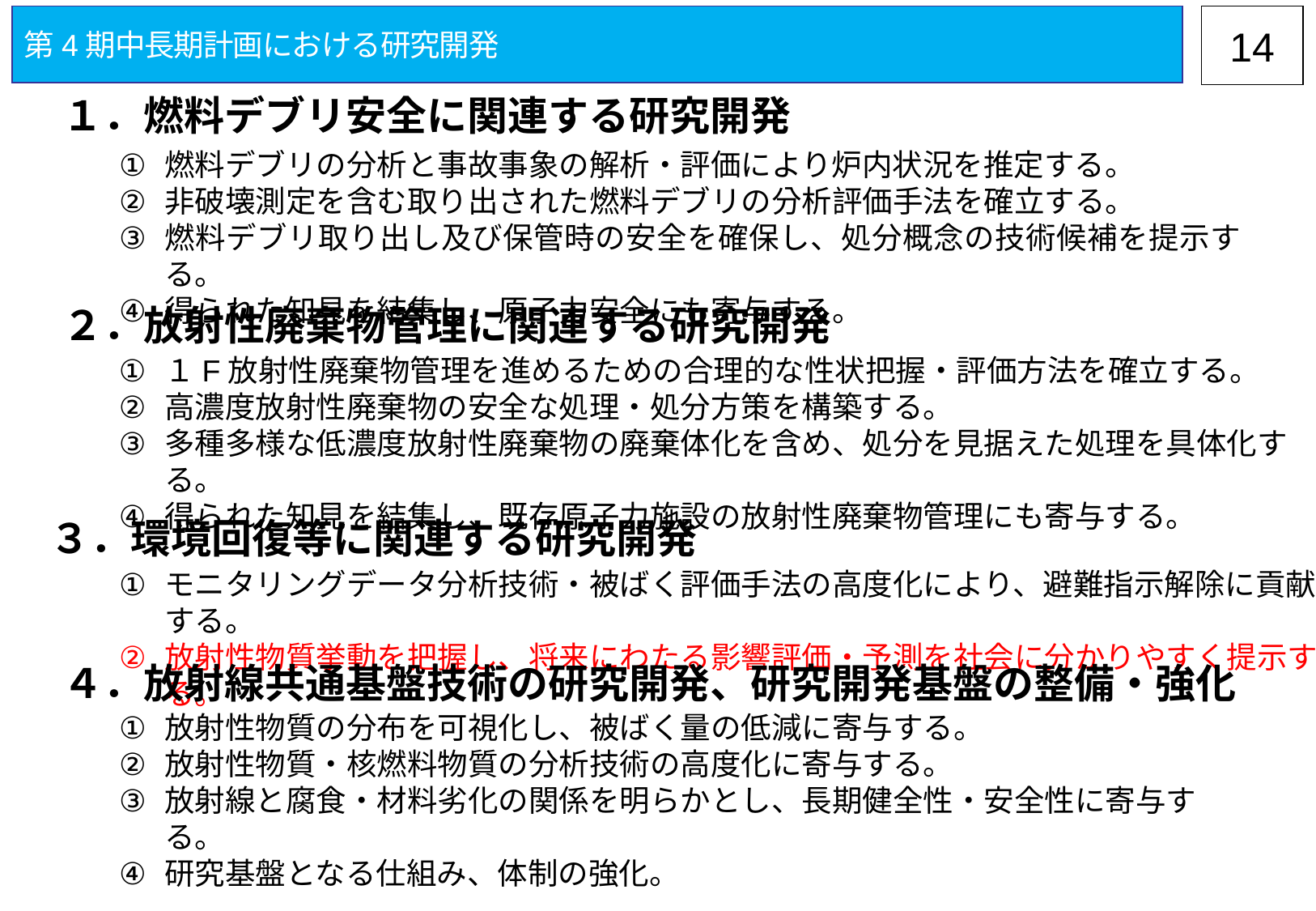

第4期中長期計画における研究開発
14
１．燃料デブリ安全に関連する研究開発
燃料デブリの分析と事故事象の解析・評価により炉内状況を推定する。
非破壊測定を含む取り出された燃料デブリの分析評価手法を確立する。
燃料デブリ取り出し及び保管時の安全を確保し、処分概念の技術候補を提示する。
得られた知見を結集し、原子力安全にも寄与する。
２．放射性廃棄物管理に関連する研究開発
１F放射性廃棄物管理を進めるための合理的な性状把握・評価方法を確立する。
高濃度放射性廃棄物の安全な処理・処分方策を構築する。
多種多様な低濃度放射性廃棄物の廃棄体化を含め、処分を見据えた処理を具体化する。
得られた知見を結集し、既存原子力施設の放射性廃棄物管理にも寄与する。
３．環境回復等に関連する研究開発
モニタリングデータ分析技術・被ばく評価手法の高度化により、避難指示解除に貢献する。
放射性物質挙動を把握し、将来にわたる影響評価・予測を社会に分かりやすく提示する。
４．放射線共通基盤技術の研究開発、研究開発基盤の整備・強化
放射性物質の分布を可視化し、被ばく量の低減に寄与する。
放射性物質・核燃料物質の分析技術の高度化に寄与する。
放射線と腐食・材料劣化の関係を明らかとし、長期健全性・安全性に寄与する。
研究基盤となる仕組み、体制の強化。